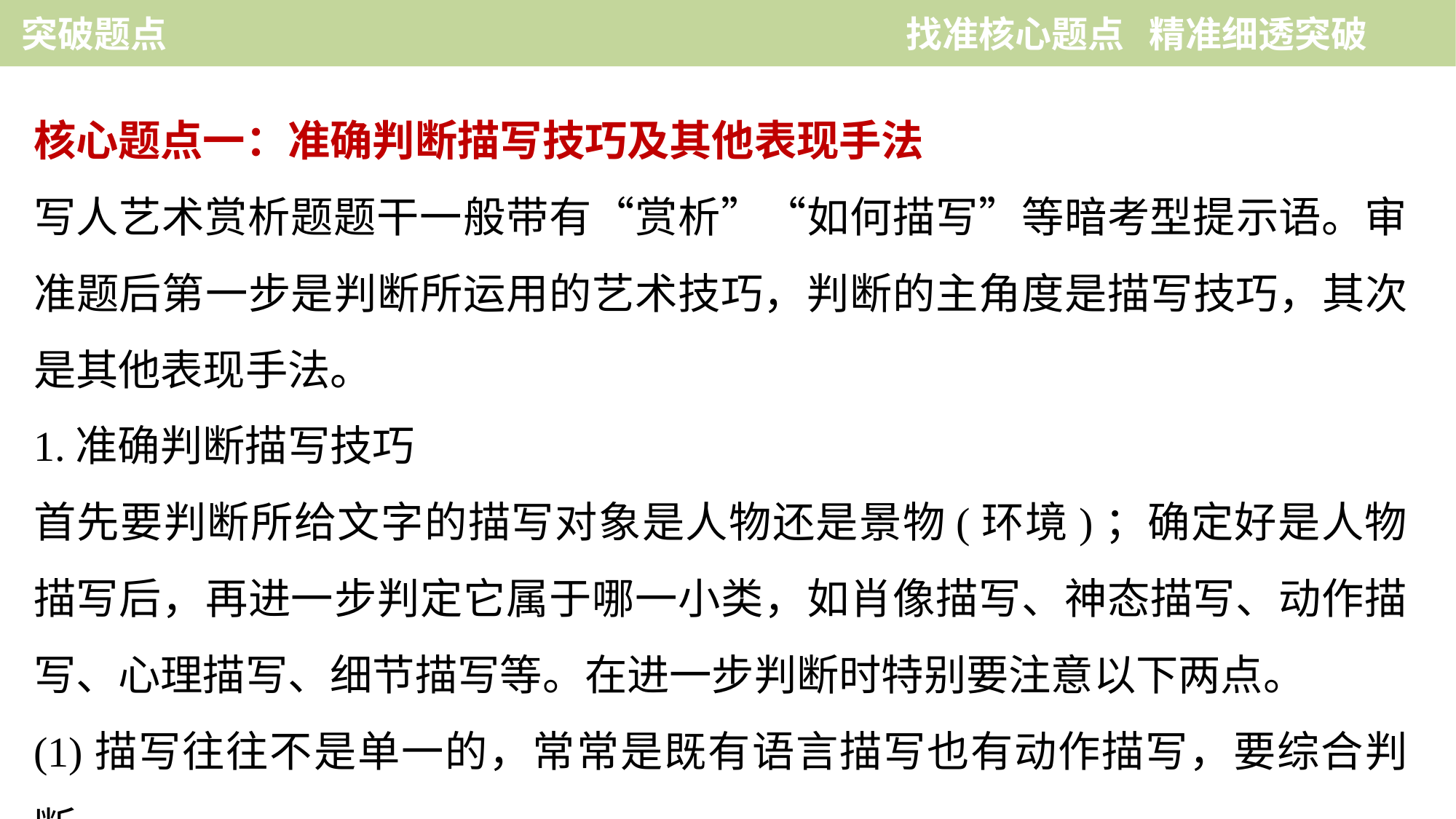

突破题点　　　　　　　　　　　　　　                            找准核心题点   精准细透突破
核心题点一：准确判断描写技巧及其他表现手法
写人艺术赏析题题干一般带有“赏析”“如何描写”等暗考型提示语。审准题后第一步是判断所运用的艺术技巧，判断的主角度是描写技巧，其次是其他表现手法。
1.准确判断描写技巧
首先要判断所给文字的描写对象是人物还是景物(环境)；确定好是人物描写后，再进一步判定它属于哪一小类，如肖像描写、神态描写、动作描写、心理描写、细节描写等。在进一步判断时特别要注意以下两点。
(1)描写往往不是单一的，常常是既有语言描写也有动作描写，要综合判断。